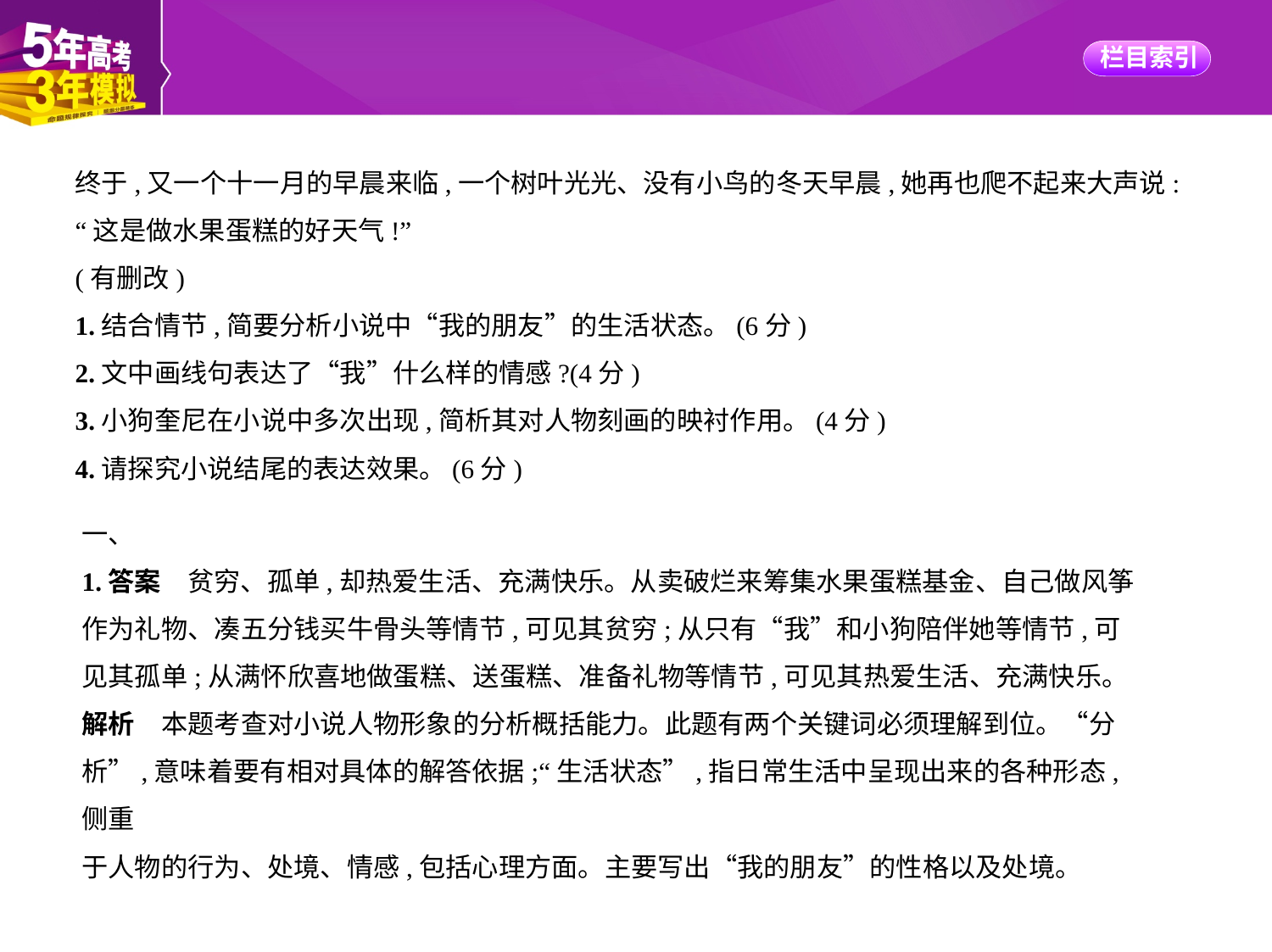

终于,又一个十一月的早晨来临,一个树叶光光、没有小鸟的冬天早晨,她再也爬不起来大声说:
“这是做水果蛋糕的好天气!”
(有删改)
1.结合情节,简要分析小说中“我的朋友”的生活状态。(6分)
2.文中画线句表达了“我”什么样的情感?(4分)
3.小狗奎尼在小说中多次出现,简析其对人物刻画的映衬作用。(4分)
4.请探究小说结尾的表达效果。(6分)
一、
1.答案　贫穷、孤单,却热爱生活、充满快乐。从卖破烂来筹集水果蛋糕基金、自己做风筝作为礼物、凑五分钱买牛骨头等情节,可见其贫穷;从只有“我”和小狗陪伴她等情节,可见其孤单;从满怀欣喜地做蛋糕、送蛋糕、准备礼物等情节,可见其热爱生活、充满快乐。
解析　本题考查对小说人物形象的分析概括能力。此题有两个关键词必须理解到位。“分
析”,意味着要有相对具体的解答依据;“生活状态”,指日常生活中呈现出来的各种形态,侧重
于人物的行为、处境、情感,包括心理方面。主要写出“我的朋友”的性格以及处境。